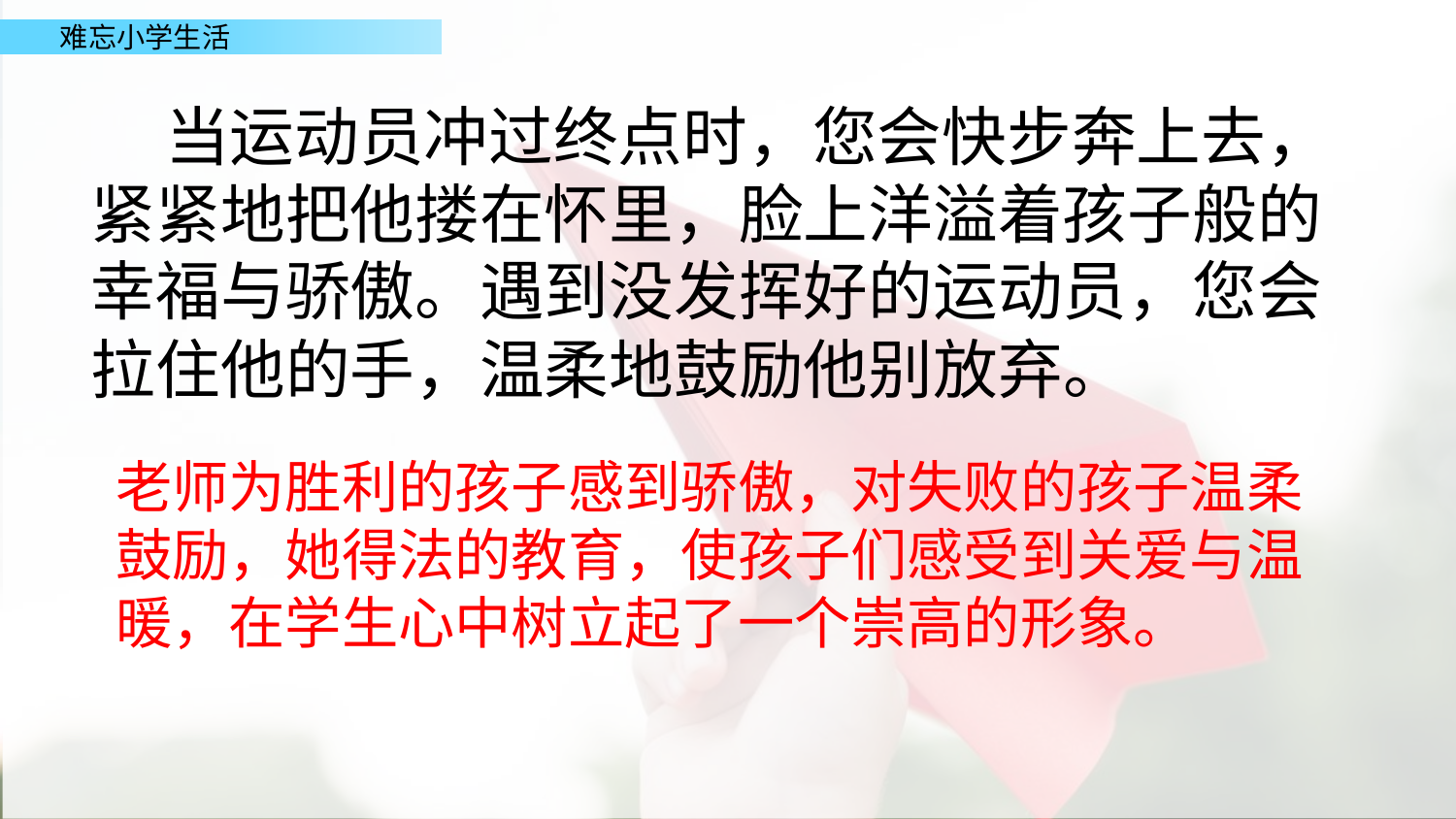

当运动员冲过终点时，您会快步奔上去，紧紧地把他搂在怀里，脸上洋溢着孩子般的幸福与骄傲。遇到没发挥好的运动员，您会拉住他的手，温柔地鼓励他别放弃。
老师为胜利的孩子感到骄傲，对失败的孩子温柔鼓励，她得法的教育，使孩子们感受到关爱与温暖，在学生心中树立起了一个崇高的形象。